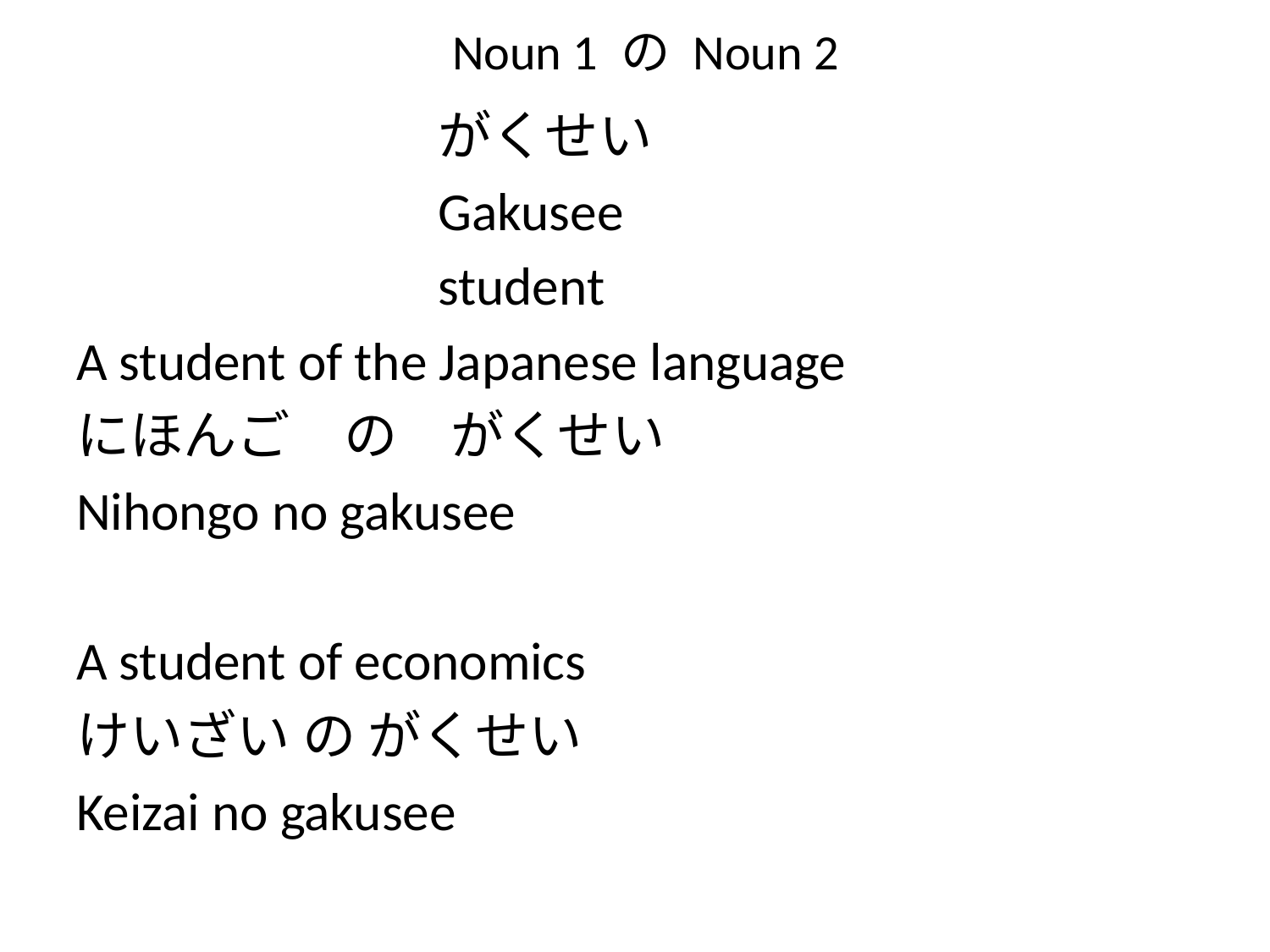

# Noun 1 の Noun 2
			がくせい
			Gakusee
			student
A student of the Japanese language
にほんご　の　がくせい
Nihongo no gakusee

A student of economics
けいざい の がくせい
Keizai no gakusee